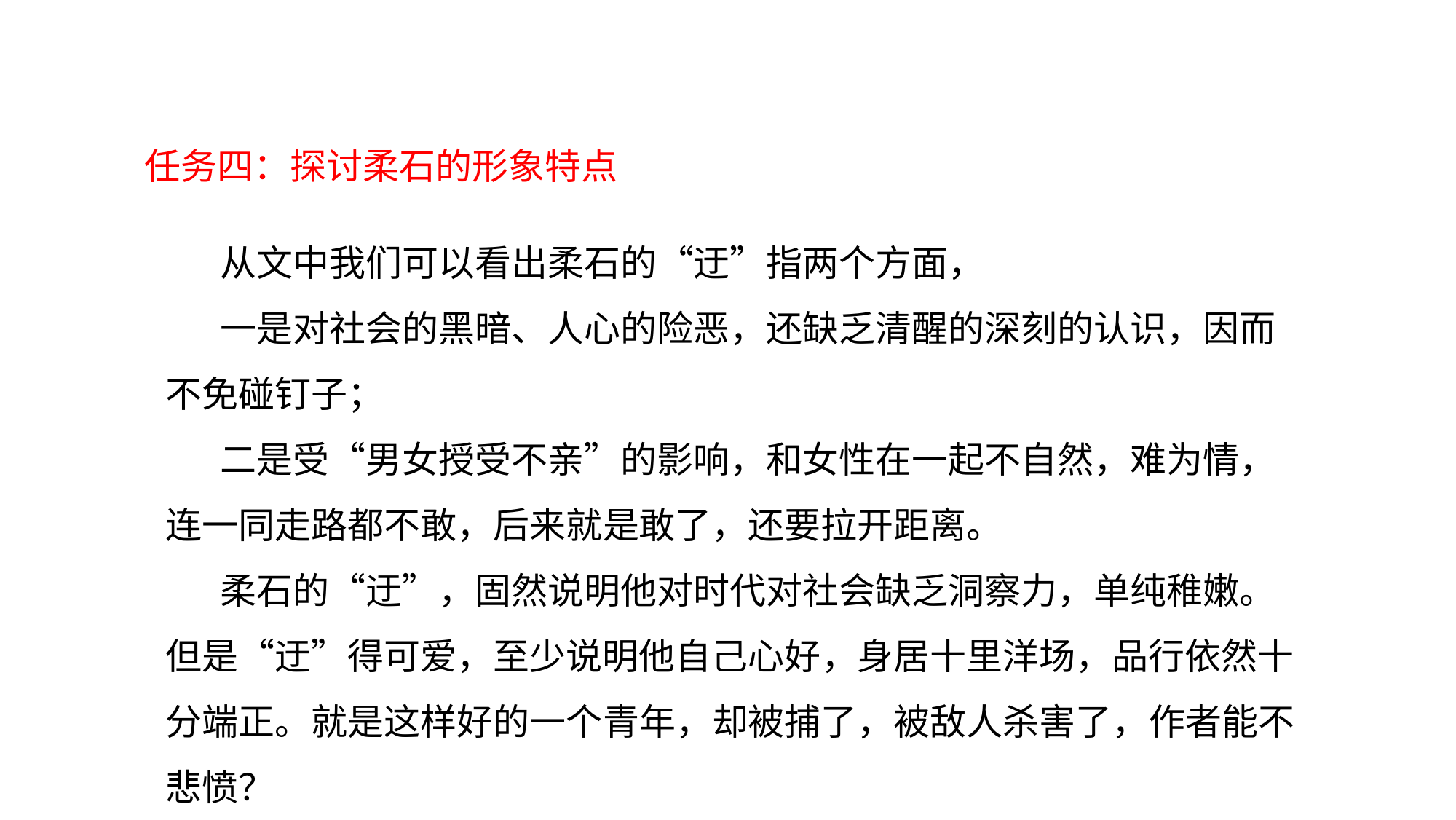

任务四：探讨柔石的形象特点
从文中我们可以看出柔石的“迂”指两个方面，
一是对社会的黑暗、人心的险恶，还缺乏清醒的深刻的认识，因而不免碰钉子；
二是受“男女授受不亲”的影响，和女性在一起不自然，难为情，连一同走路都不敢，后来就是敢了，还要拉开距离。
柔石的“迂”，固然说明他对时代对社会缺乏洞察力，单纯稚嫩。但是“迂”得可爱，至少说明他自己心好，身居十里洋场，品行依然十分端正。就是这样好的一个青年，却被捕了，被敌人杀害了，作者能不悲愤？